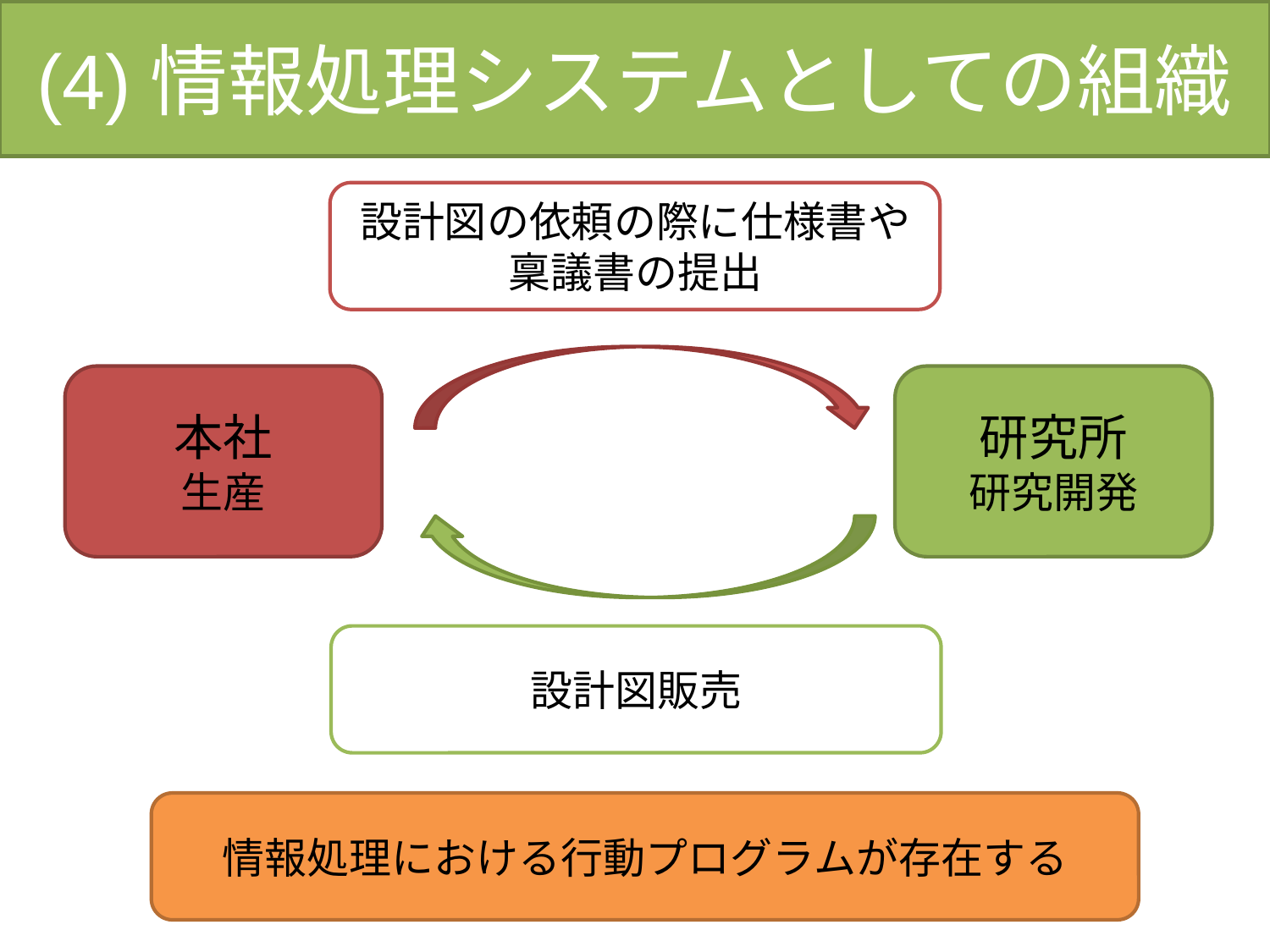

(4)情報処理システムとしての組織
# (4)情報処理システムとしての組織
設計図の依頼の際に仕様書や稟議書の提出

本社
生産
研究所
研究開発

設計図販売
情報処理における行動プログラムが存在する